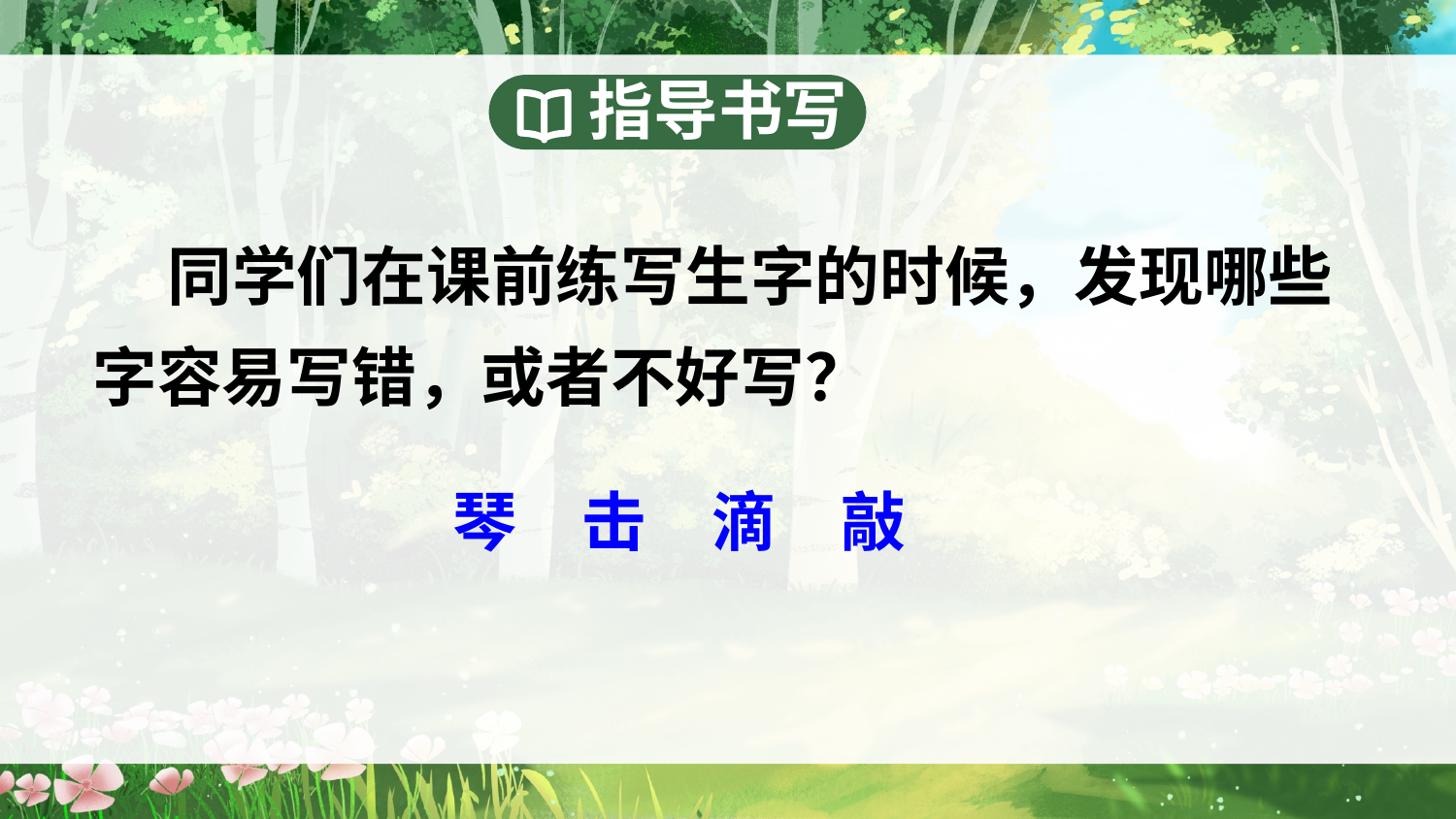

指导书写

    同学们在课前练写生字的时候，发现哪些字容易写错，或者不好写？
琴　击　滴　敲